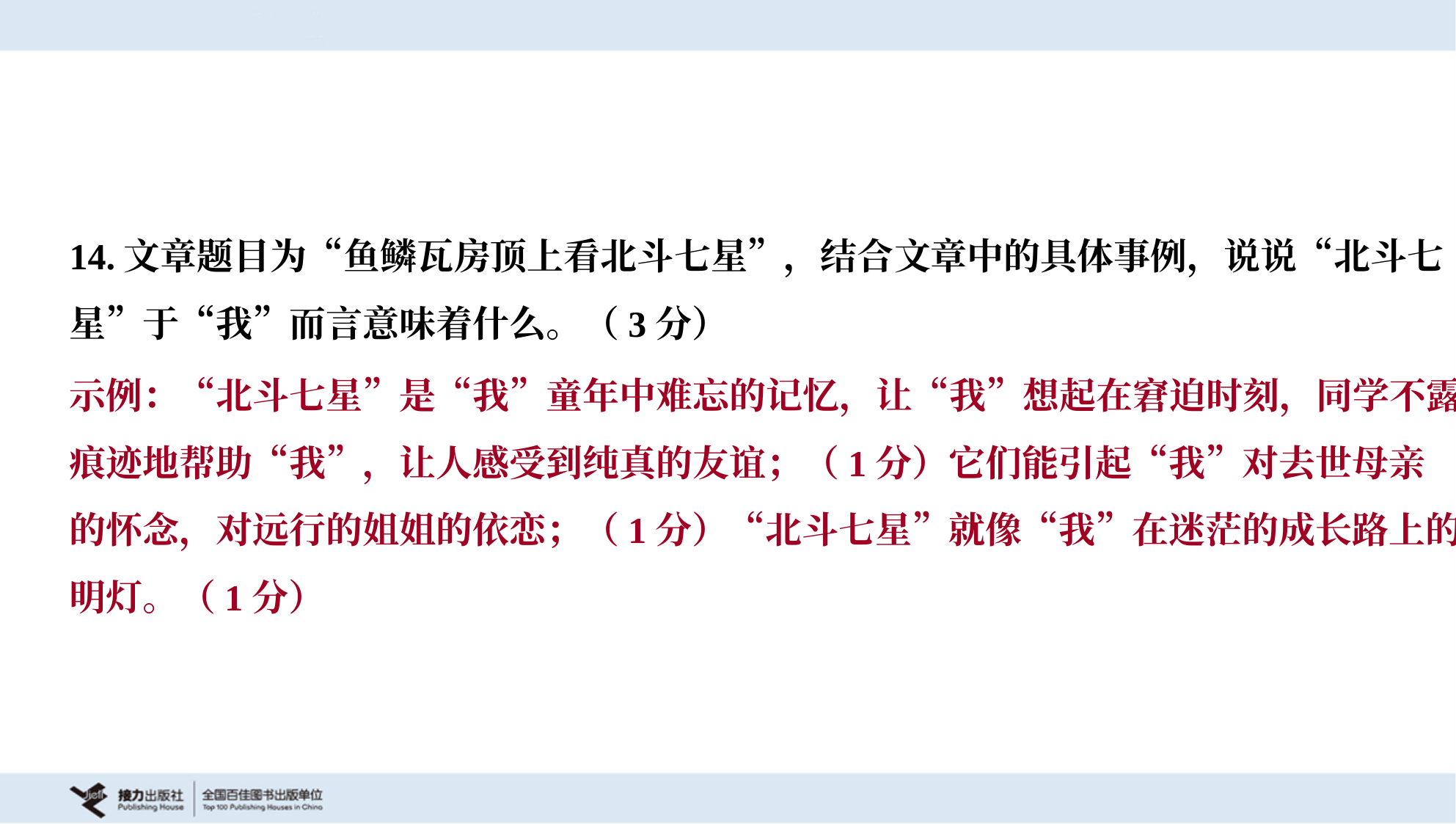

14.文章题目为“鱼鳞瓦房顶上看北斗七星”，结合文章中的具体事例，说说“北斗七
星”于“我”而言意味着什么。（3分）
示例：“北斗七星”是“我”童年中难忘的记忆，让“我”想起在窘迫时刻，同学不露
痕迹地帮助“我”，让人感受到纯真的友谊；（1分）它们能引起“我”对去世母亲
的怀念，对远行的姐姐的依恋；（1分）“北斗七星”就像“我”在迷茫的成长路上的
明灯。（1分）